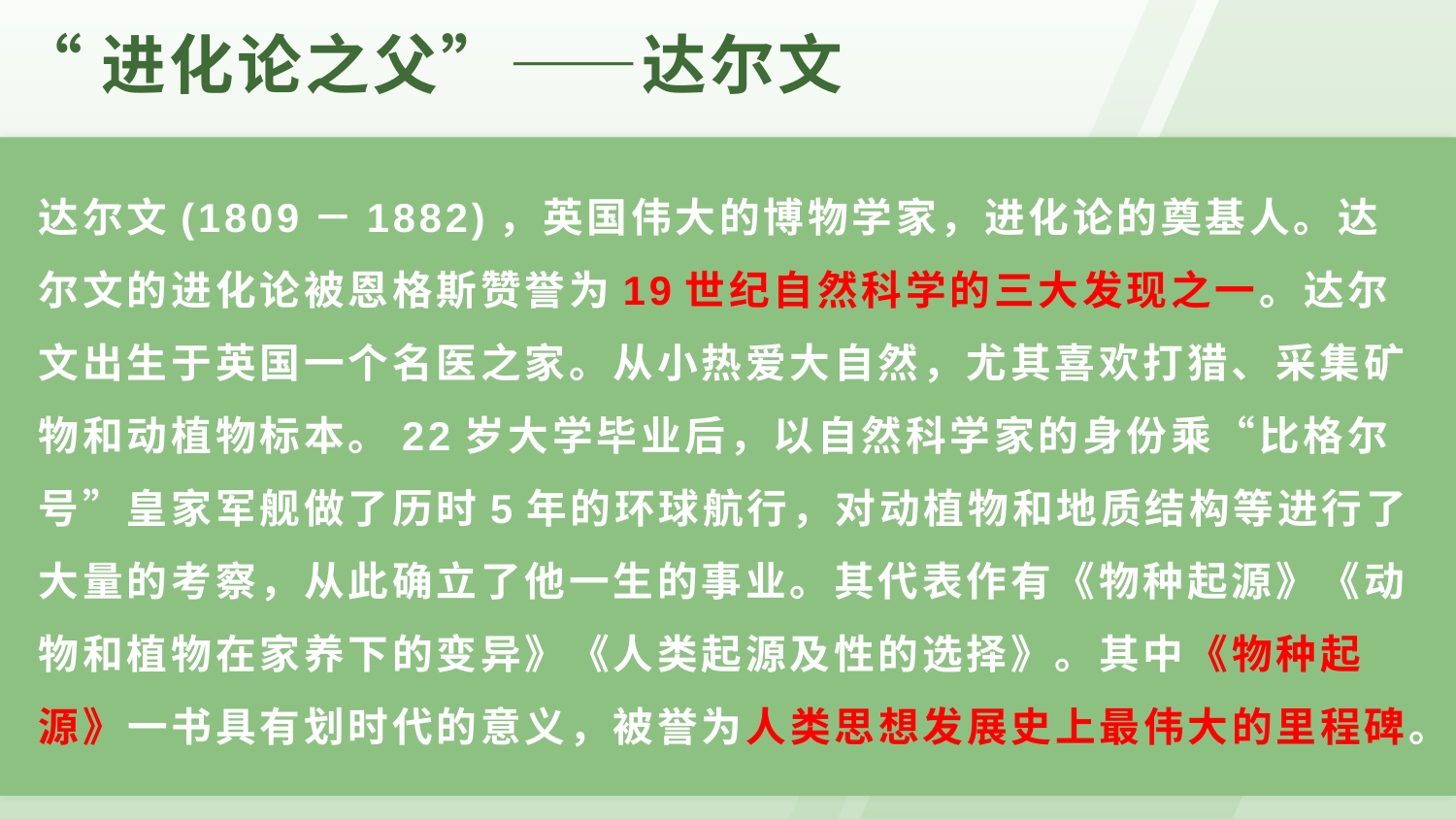

“进化论之父”——达尔文

达尔文(1809－1882)，英国伟大的博物学家，进化论的奠基人。达尔文的进化论被恩格斯赞誉为19世纪自然科学的三大发现之一。达尔文出生于英国一个名医之家。从小热爱大自然，尤其喜欢打猎、采集矿物和动植物标本。22岁大学毕业后，以自然科学家的身份乘“比格尔号”皇家军舰做了历时5年的环球航行，对动植物和地质结构等进行了大量的考察，从此确立了他一生的事业。其代表作有《物种起源》《动物和植物在家养下的变异》《人类起源及性的选择》。其中《物种起源》一书具有划时代的意义，被誉为人类思想发展史上最伟大的里程碑。